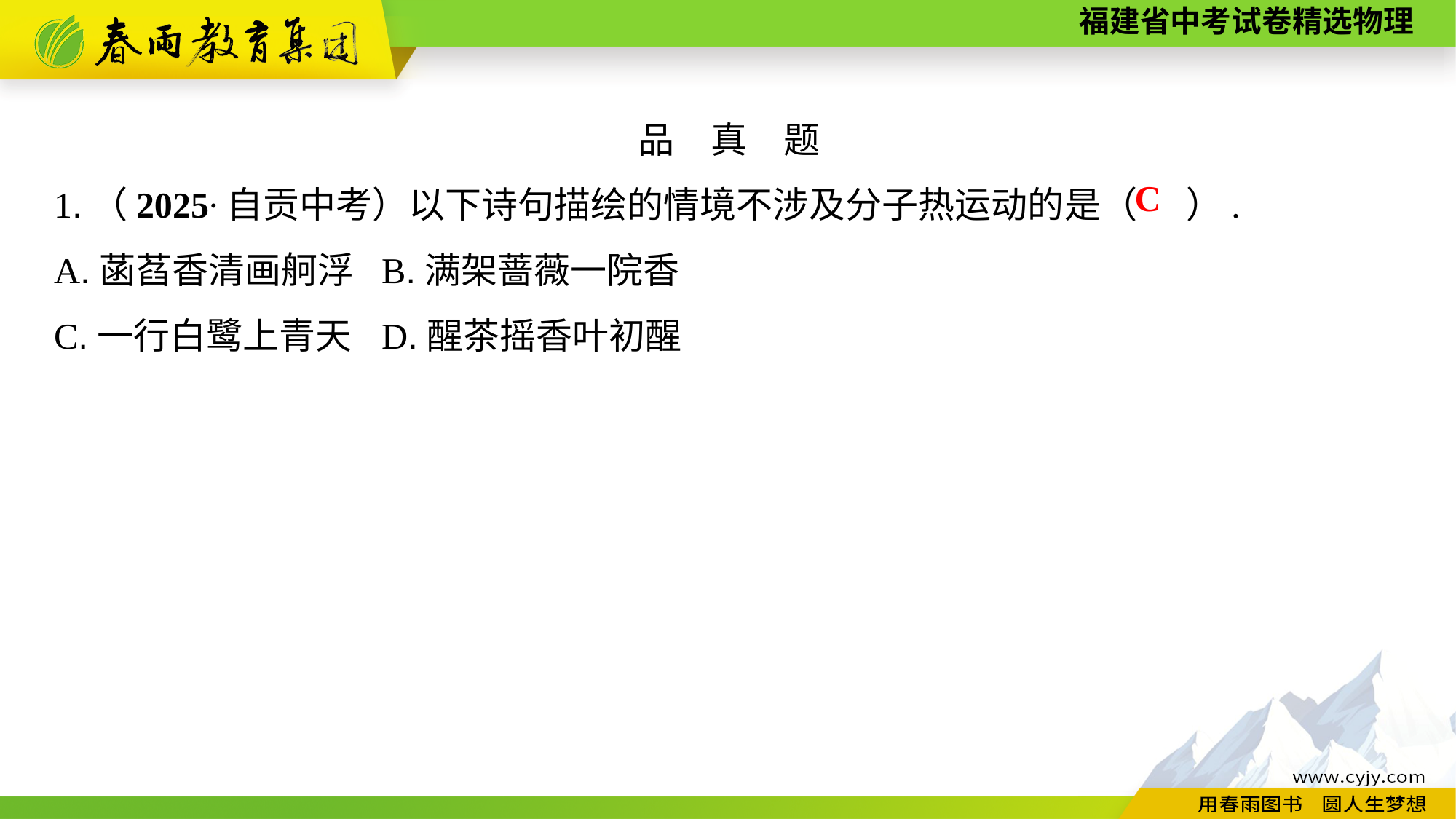

品　真　题
1.（2025∙自贡中考）以下诗句描绘的情境不涉及分子热运动的是（      ）.
A.菡萏香清画舸浮	B.满架蔷薇一院香
C.一行白鹭上青天	D.醒茶摇香叶初醒
C